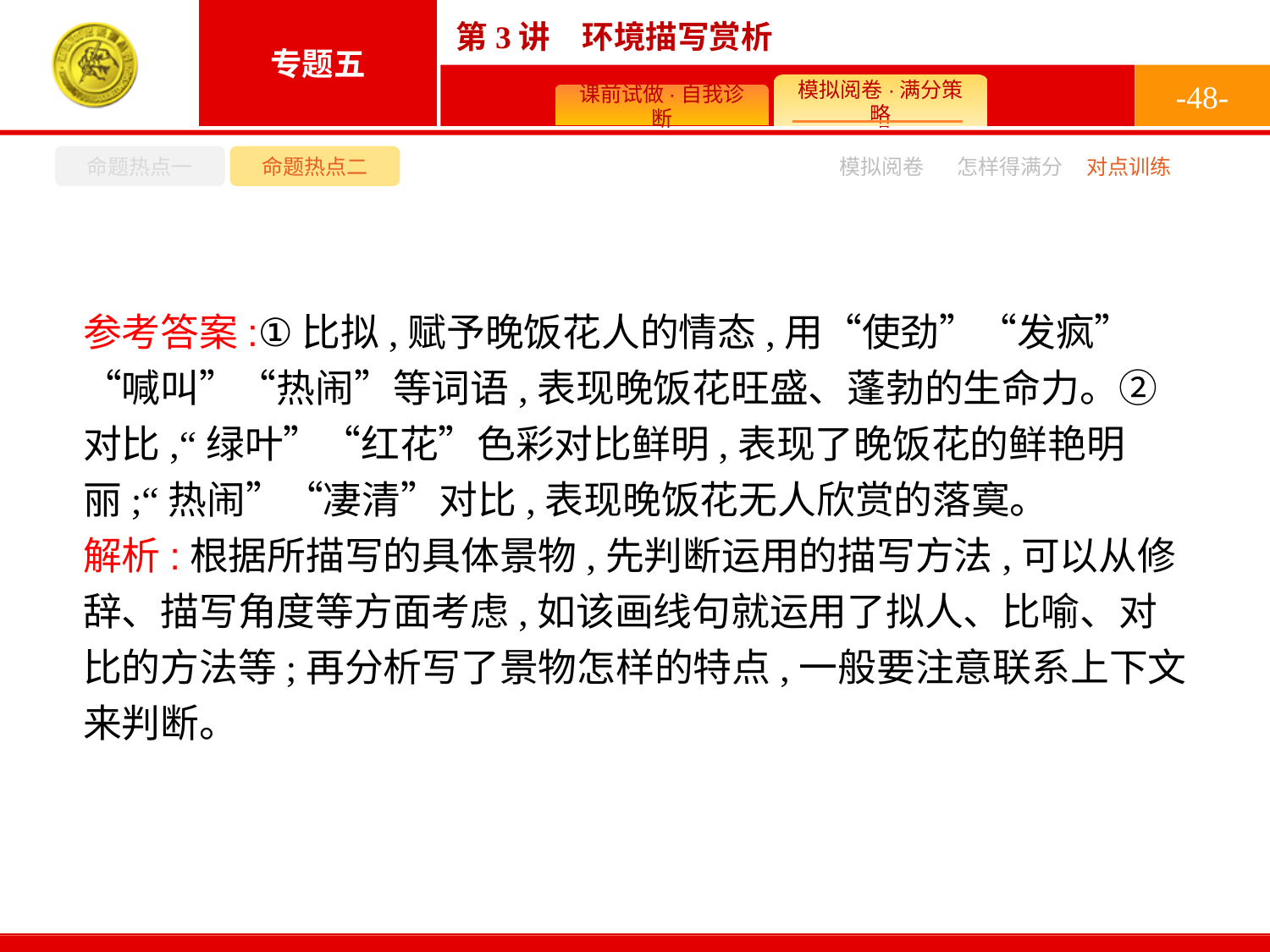

-48-
命题热点一
命题热点二
怎样得满分
模拟阅卷
对点训练
参考答案:①比拟,赋予晚饭花人的情态,用“使劲”“发疯”“喊叫”“热闹”等词语,表现晚饭花旺盛、蓬勃的生命力。②对比,“绿叶”“红花”色彩对比鲜明,表现了晚饭花的鲜艳明丽;“热闹”“凄清”对比,表现晚饭花无人欣赏的落寞。
解析:根据所描写的具体景物,先判断运用的描写方法,可以从修辞、描写角度等方面考虑,如该画线句就运用了拟人、比喻、对比的方法等;再分析写了景物怎样的特点,一般要注意联系上下文来判断。